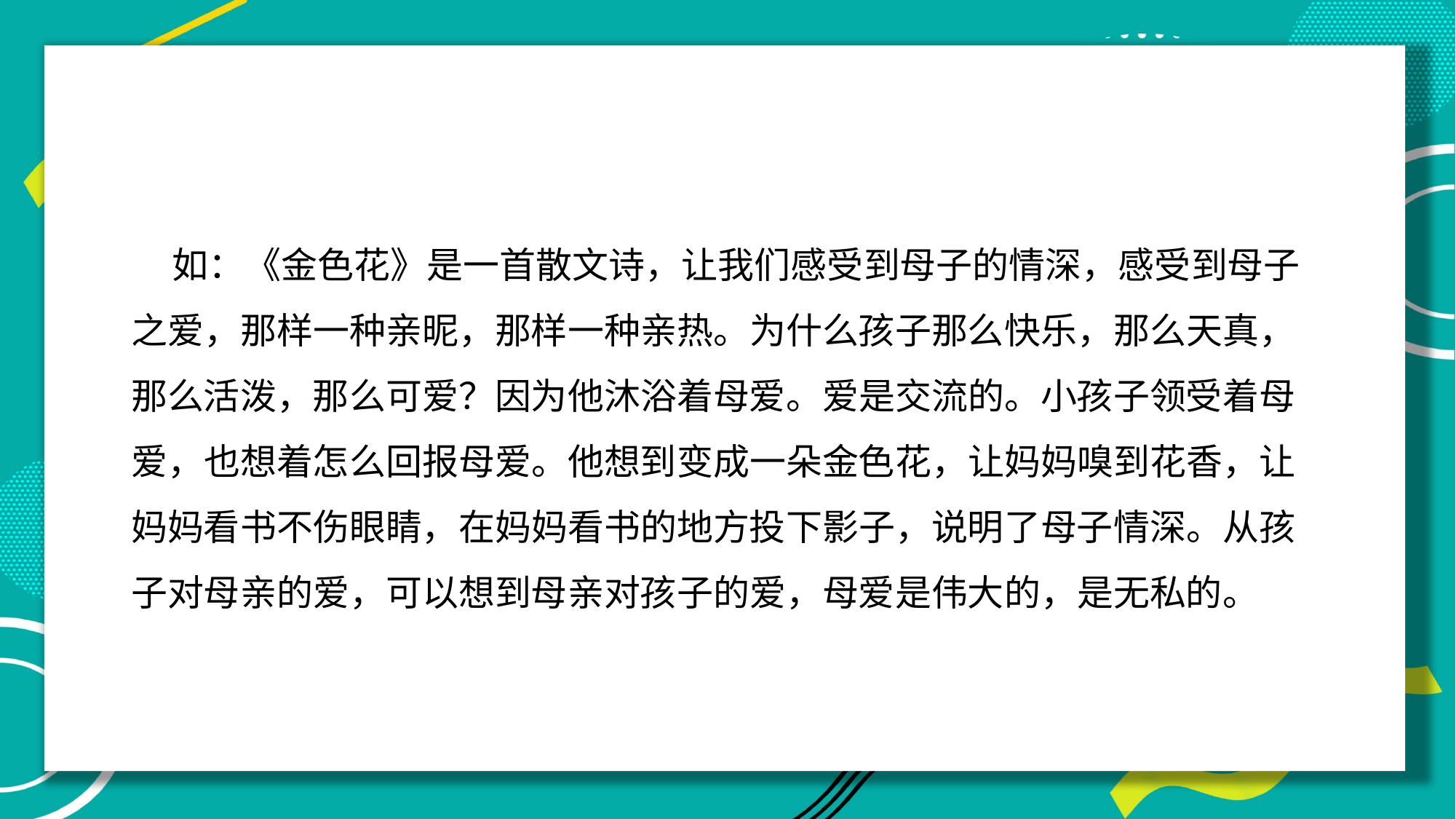

如：《金色花》是一首散文诗，让我们感受到母子的情深，感受到母子之爱，那样一种亲昵，那样一种亲热。为什么孩子那么快乐，那么天真，那么活泼，那么可爱？因为他沐浴着母爱。爱是交流的。小孩子领受着母爱，也想着怎么回报母爱。他想到变成一朵金色花，让妈妈嗅到花香，让妈妈看书不伤眼睛，在妈妈看书的地方投下影子，说明了母子情深。从孩子对母亲的爱，可以想到母亲对孩子的爱，母爱是伟大的，是无私的。